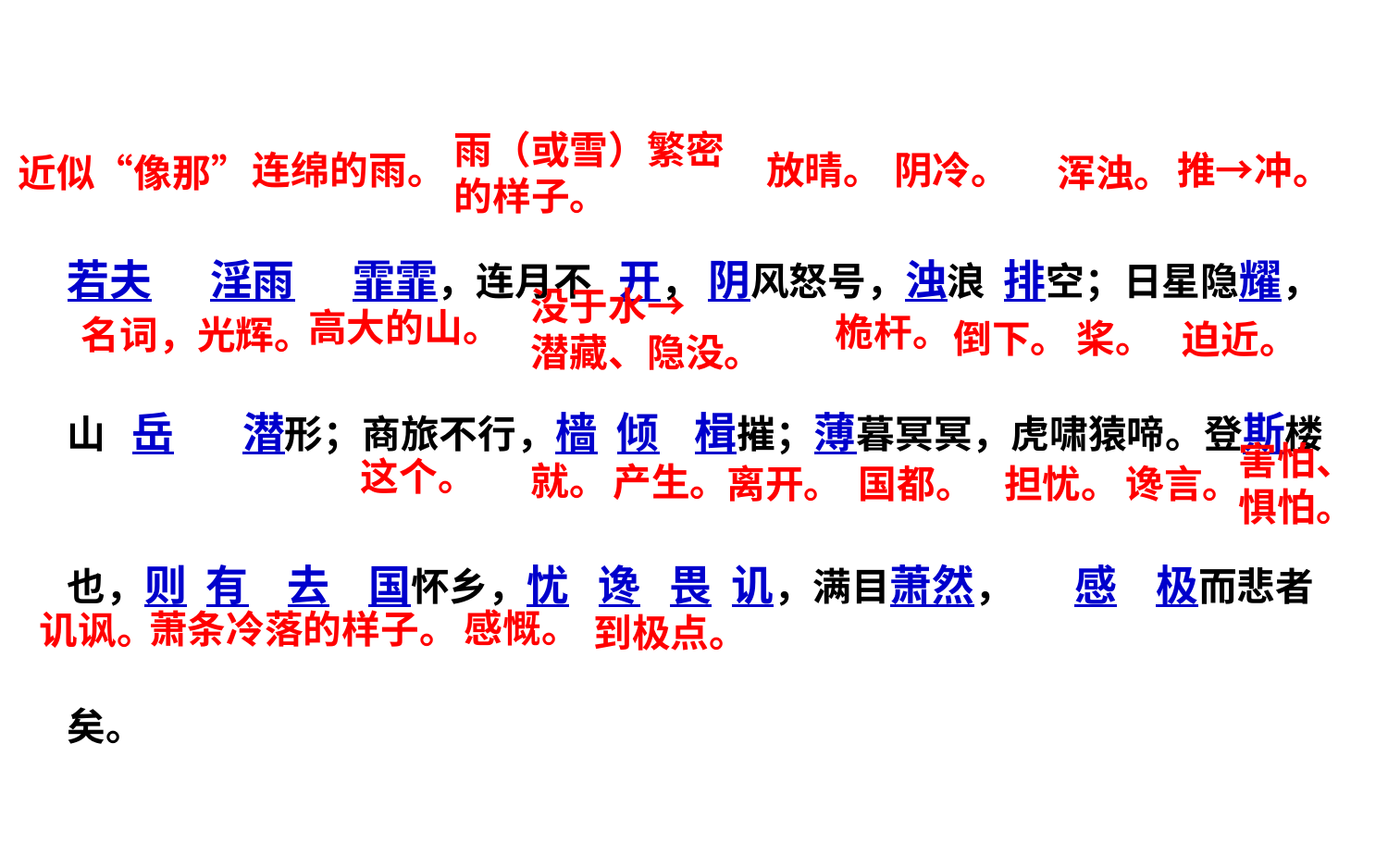

雨（或雪）繁密
的样子。
连绵的雨。
放晴。
阴冷。
推→冲。
浑浊。
近似“像那”
若夫      淫雨      霏霏，连月不   开， 阴风怒号，浊浪  排空；日星隐耀，山   岳       潜形；商旅不行，樯  倾    楫摧；薄暮冥冥，虎啸猿啼。登斯楼也，则  有    去    国怀乡，忧   谗   畏  讥，满目萧然，       感    极而悲者矣。
没于水→
潜藏、隐没。
高大的山。
桅杆。
名词，光辉。
桨。
倒下。
迫近。
害怕、
惧怕。
这个。
就。
产生。
离开。
国都。
担忧。
谗言。
感慨。
萧条冷落的样子。
讥讽。
到极点。